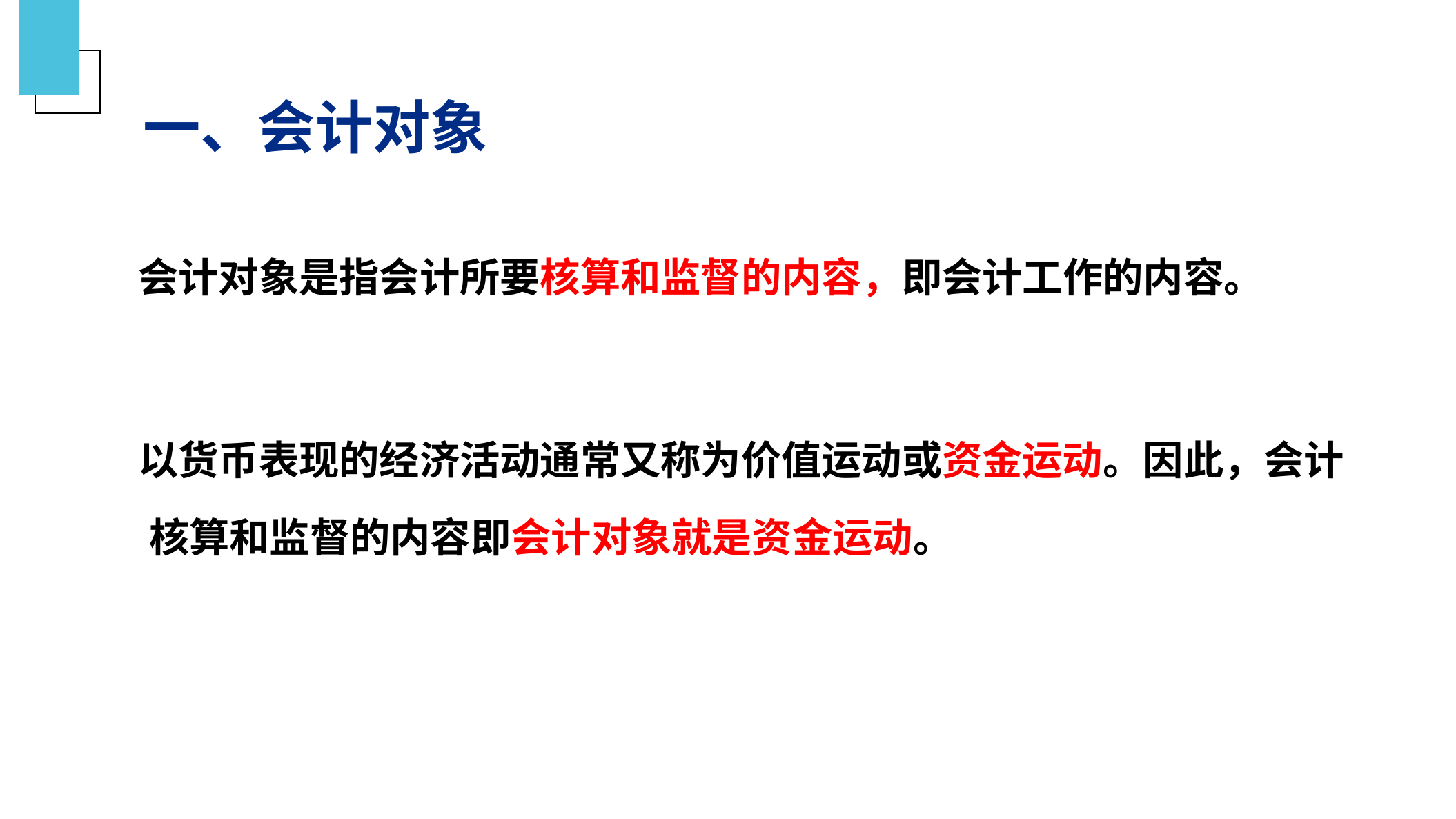

# 一、会计对象
  会计对象是指会计所要核算和监督的内容，即会计工作的内容。

  以货币表现的经济活动通常又称为价值运动或资金运动。因此，会计核算和监督的内容即会计对象就是资金运动。